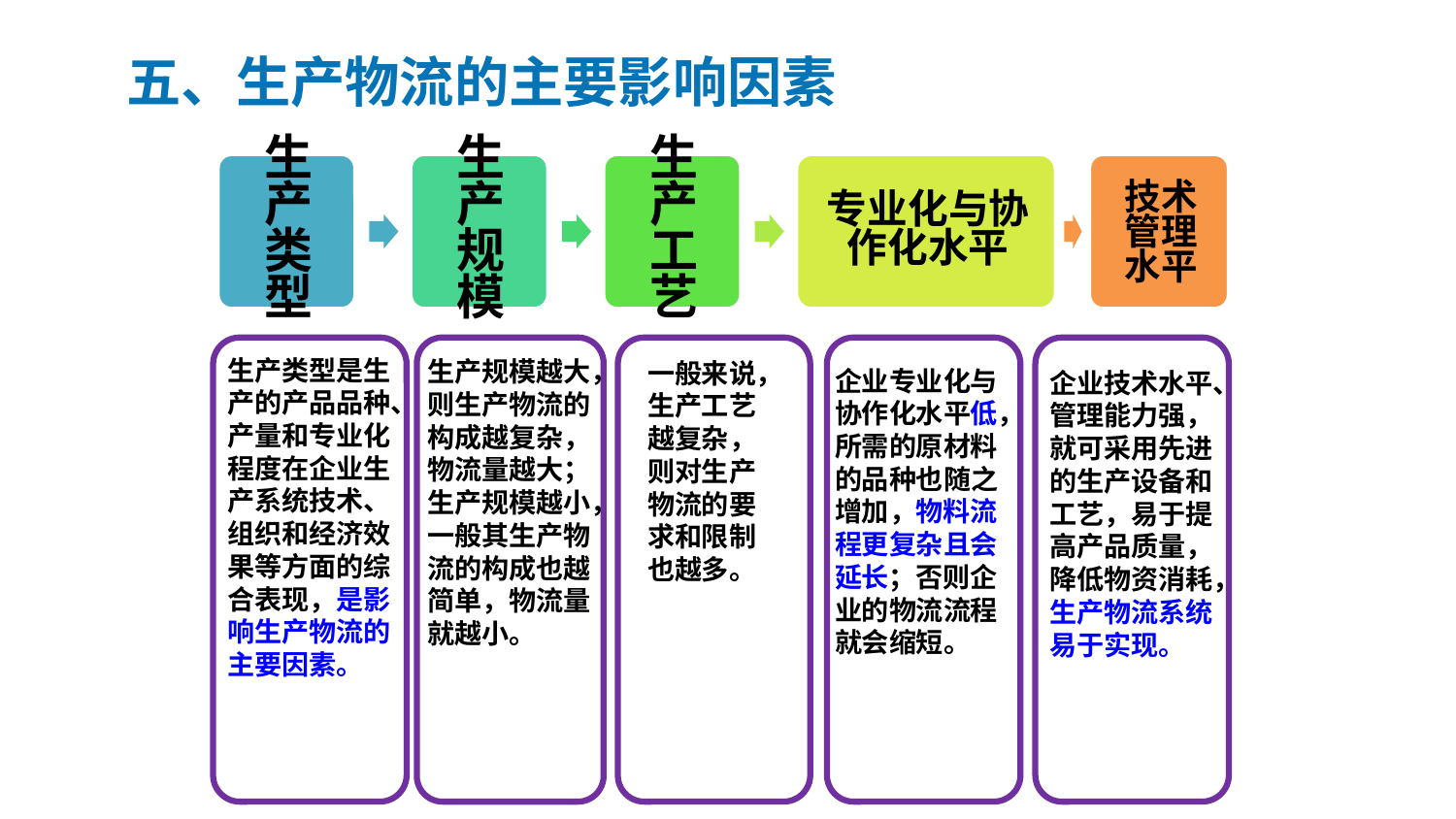

# 五、生产物流的主要影响因素
生产
类型

生产
规模

生产
工艺

专业化与协作化水平

技术管理水平

专业化与
协作化水平
生产类型

生产类型是生产的产品品种、产量和专业化程度在企业生产系统技术、组织和经济效果等方面的综合表现，是影响生产物流的主要因素。
生产规模越大，则生产物流的构成越复杂，物流量越大；生产规模越小，一般其生产物流的构成也越简单，物流量就越小。
一般来说，生产工艺越复杂，则对生产物流的要求和限制也越多。
企业专业化与协作化水平低，所需的原材料的品种也随之增加，物料流程更复杂且会延长；否则企业的物流流程就会缩短。
企业技术水平、管理能力强，就可采用先进的生产设备和工艺，易于提高产品质量，降低物资消耗，生产物流系统易于实现。